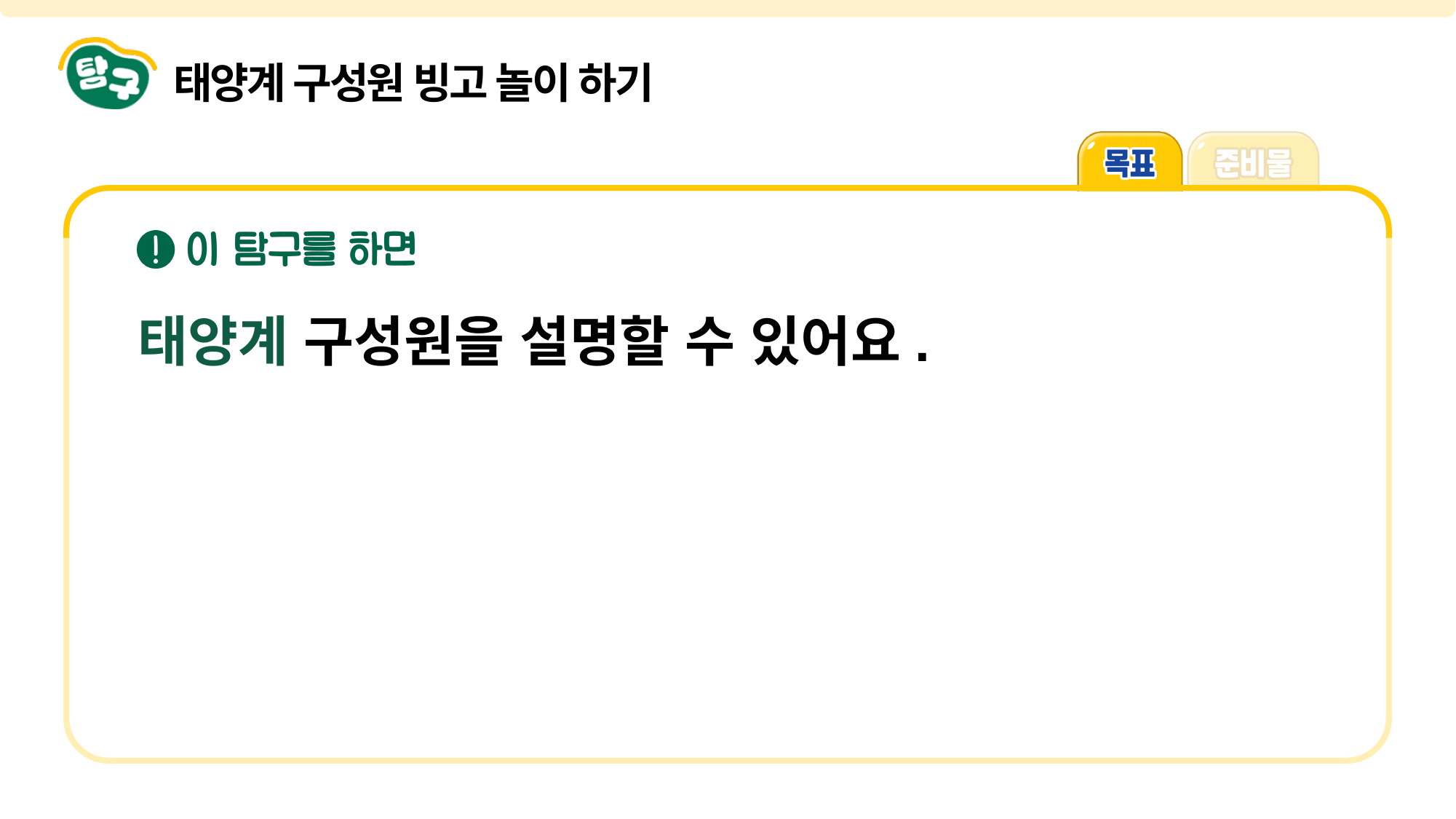

태양계 구성원 빙고 놀이 하기
태양계 구성원을 설명할 수 있어요.